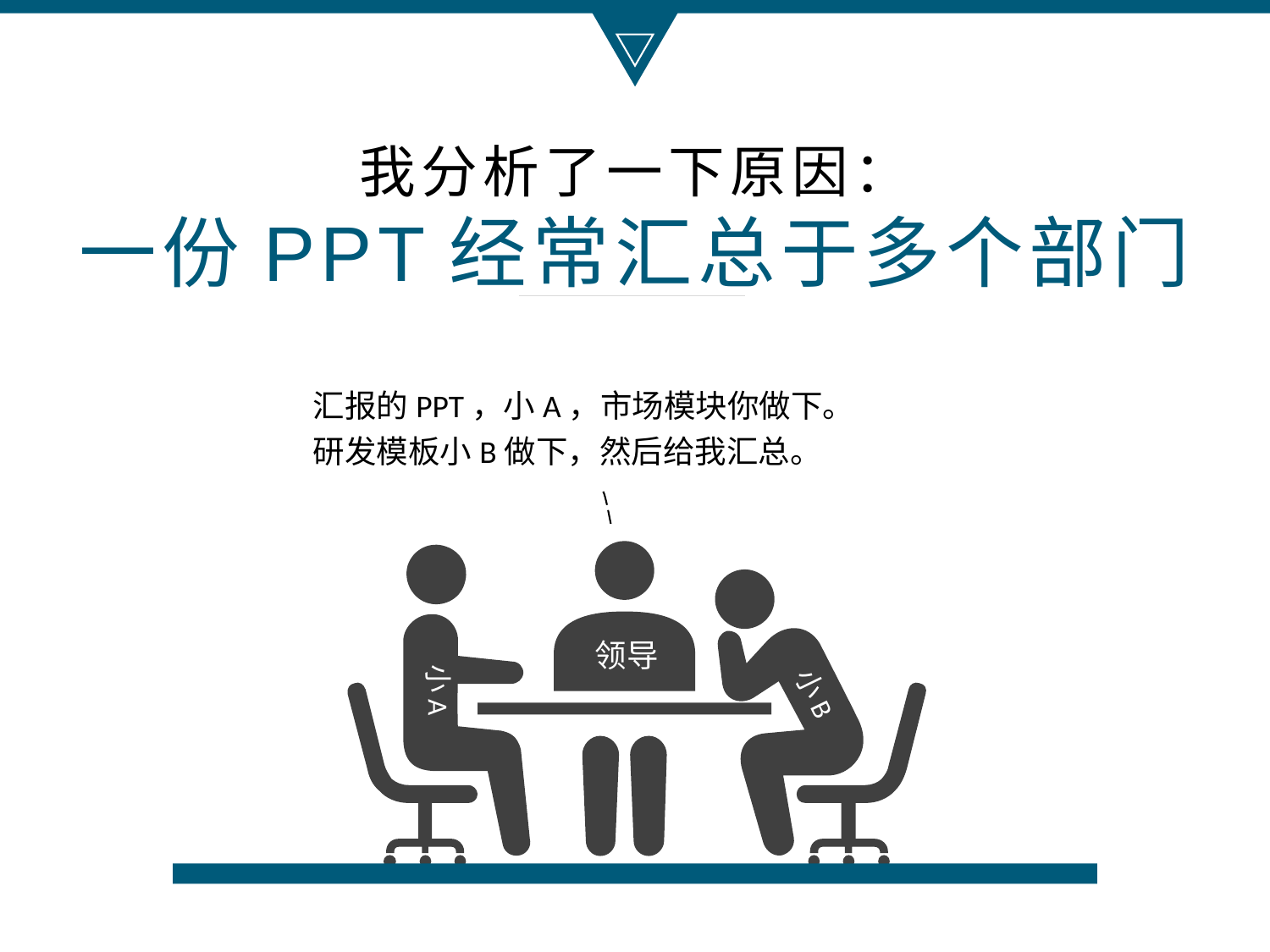

我分析了一下原因：
一份PPT经常汇总于多个部门
汇报的PPT，小A，市场模块你做下。
研发模板小B做下，然后给我汇总。

领导
小A
小B